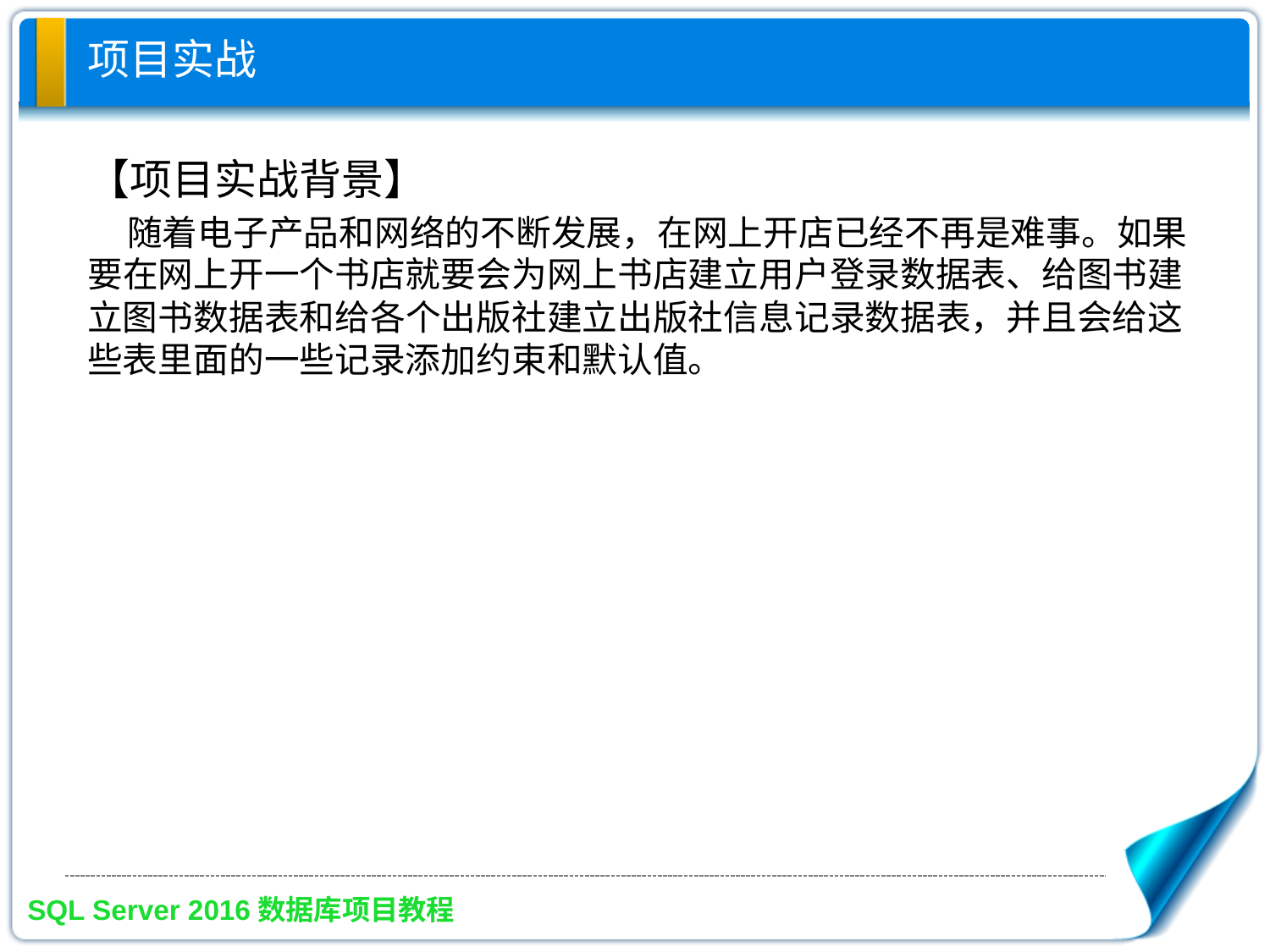

# 项目实战
【项目实战背景】
    随着电子产品和网络的不断发展，在网上开店已经不再是难事。如果要在网上开一个书店就要会为网上书店建立用户登录数据表、给图书建立图书数据表和给各个出版社建立出版社信息记录数据表，并且会给这些表里面的一些记录添加约束和默认值。